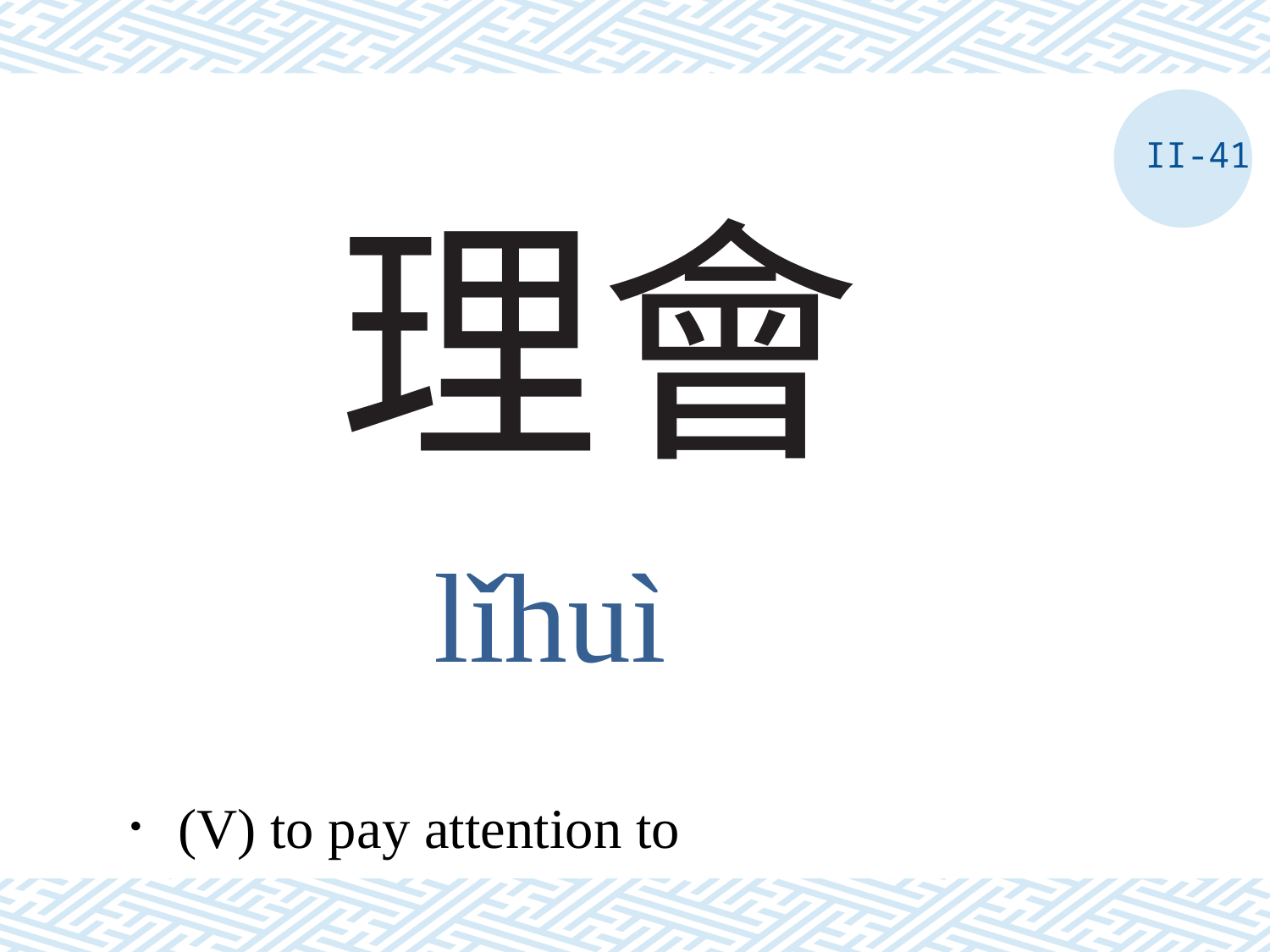

II-41

# 理會
lǐhuì
．(V) to pay attention to